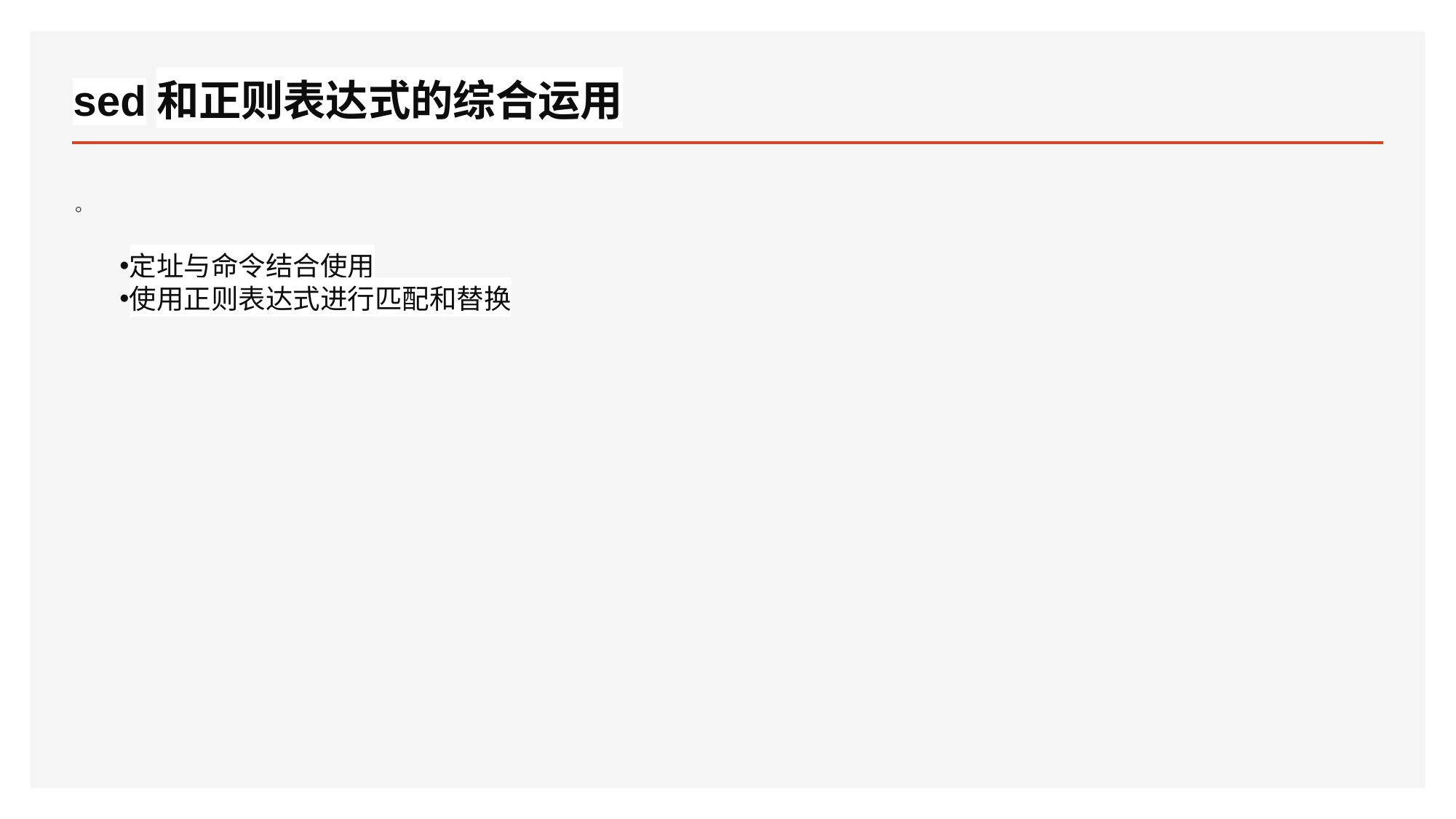

# sed和正则表达式的综合运用
。
定址与命令结合使用
使用正则表达式进行匹配和替换